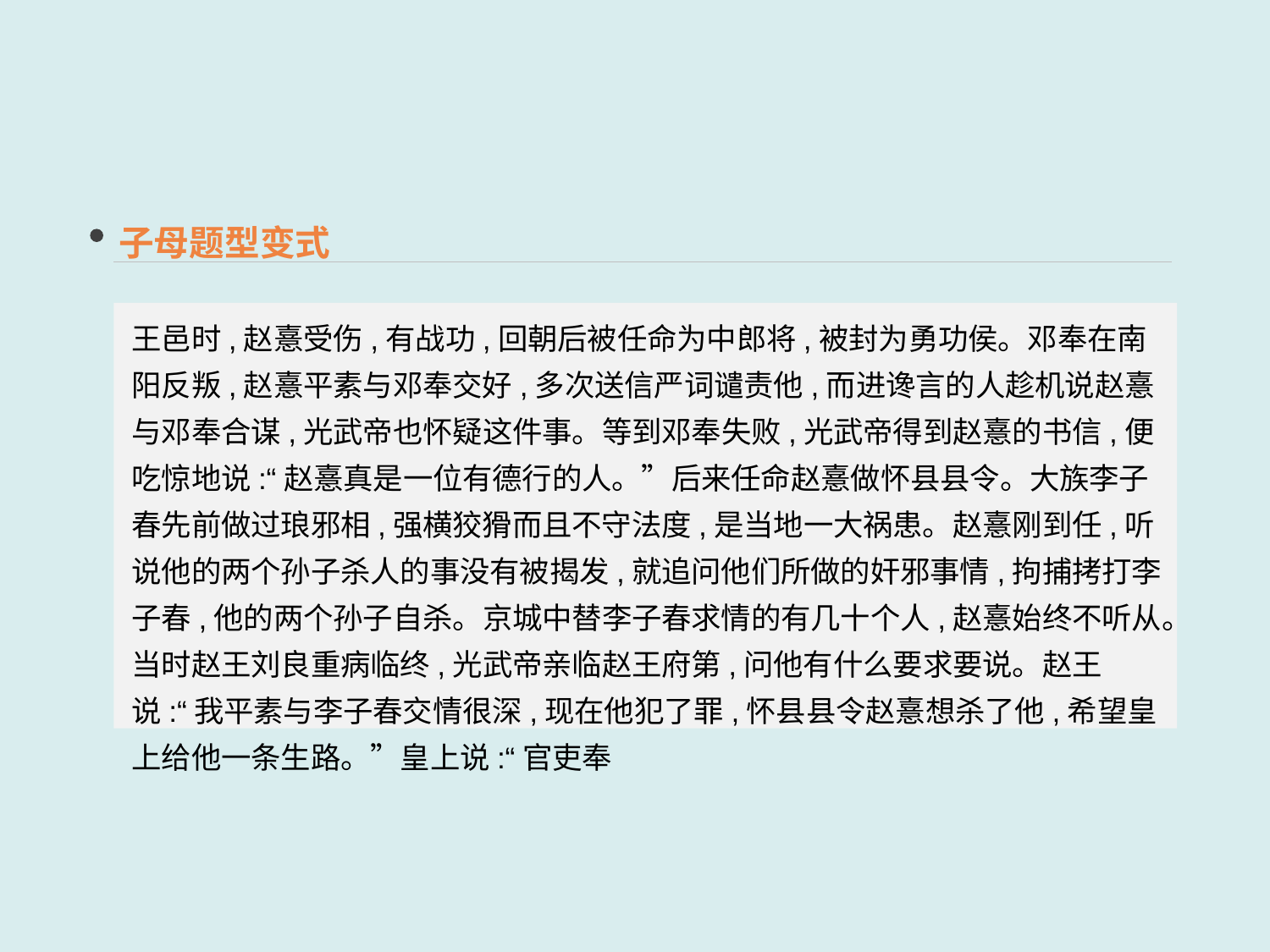

子母题型变式

王邑时,赵憙受伤,有战功,回朝后被任命为中郎将,被封为勇功侯。邓奉在南阳反叛,赵憙平素与邓奉交好,多次送信严词谴责他,而进谗言的人趁机说赵憙与邓奉合谋,光武帝也怀疑这件事。等到邓奉失败,光武帝得到赵憙的书信,便吃惊地说:“赵憙真是一位有德行的人。”后来任命赵憙做怀县县令。大族李子春先前做过琅邪相,强横狡猾而且不守法度,是当地一大祸患。赵憙刚到任,听说他的两个孙子杀人的事没有被揭发,就追问他们所做的奸邪事情,拘捕拷打李子春,他的两个孙子自杀。京城中替李子春求情的有几十个人,赵憙始终不听从。当时赵王刘良重病临终,光武帝亲临赵王府第,问他有什么要求要说。赵王说:“我平素与李子春交情很深,现在他犯了罪,怀县县令赵憙想杀了他,希望皇上给他一条生路。”皇上说:“官吏奉